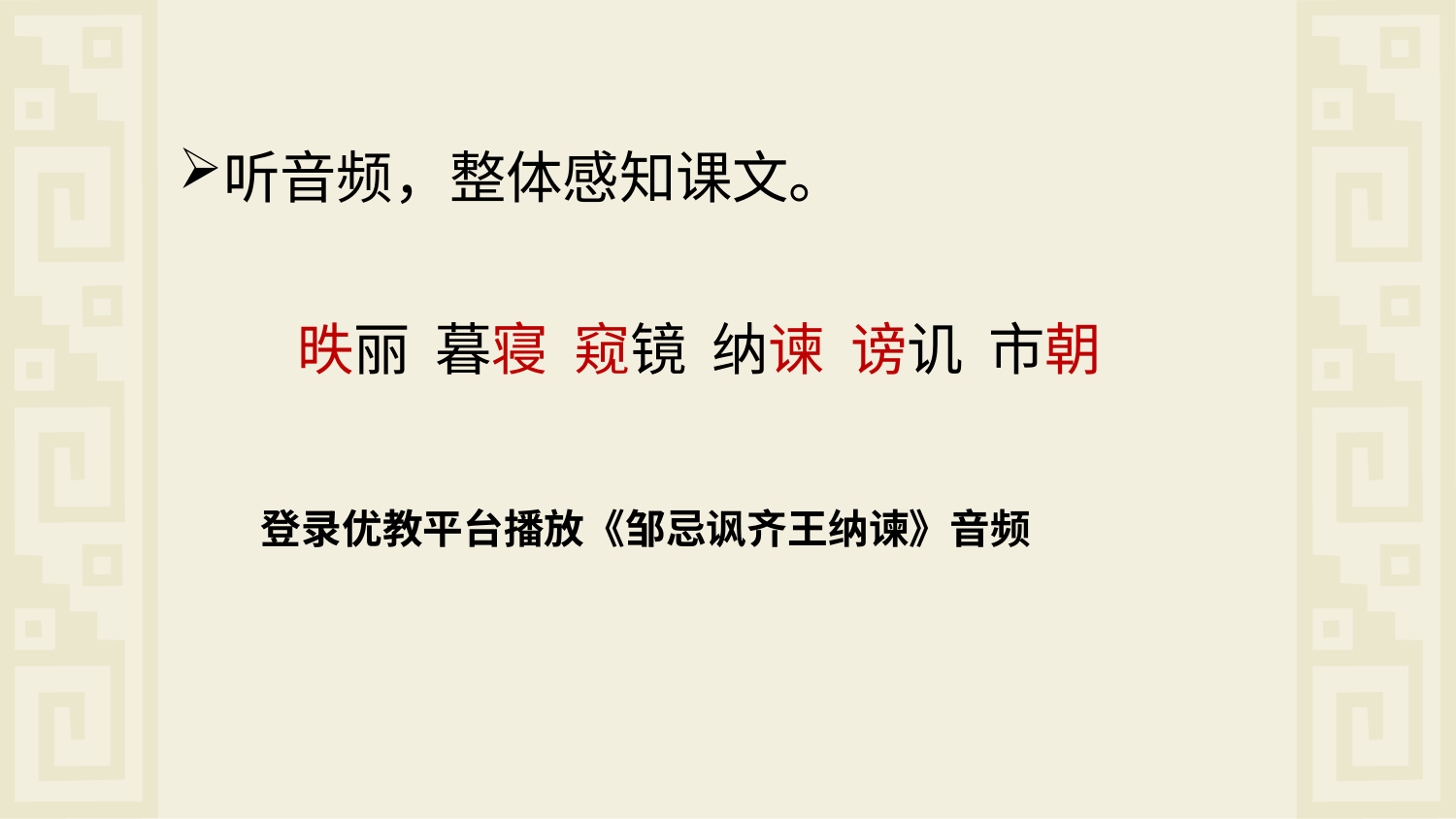

听音频，整体感知课文。
昳丽  暮寝  窥镜  纳谏  谤讥  市朝
登录优教平台播放《邹忌讽齐王纳谏》音频